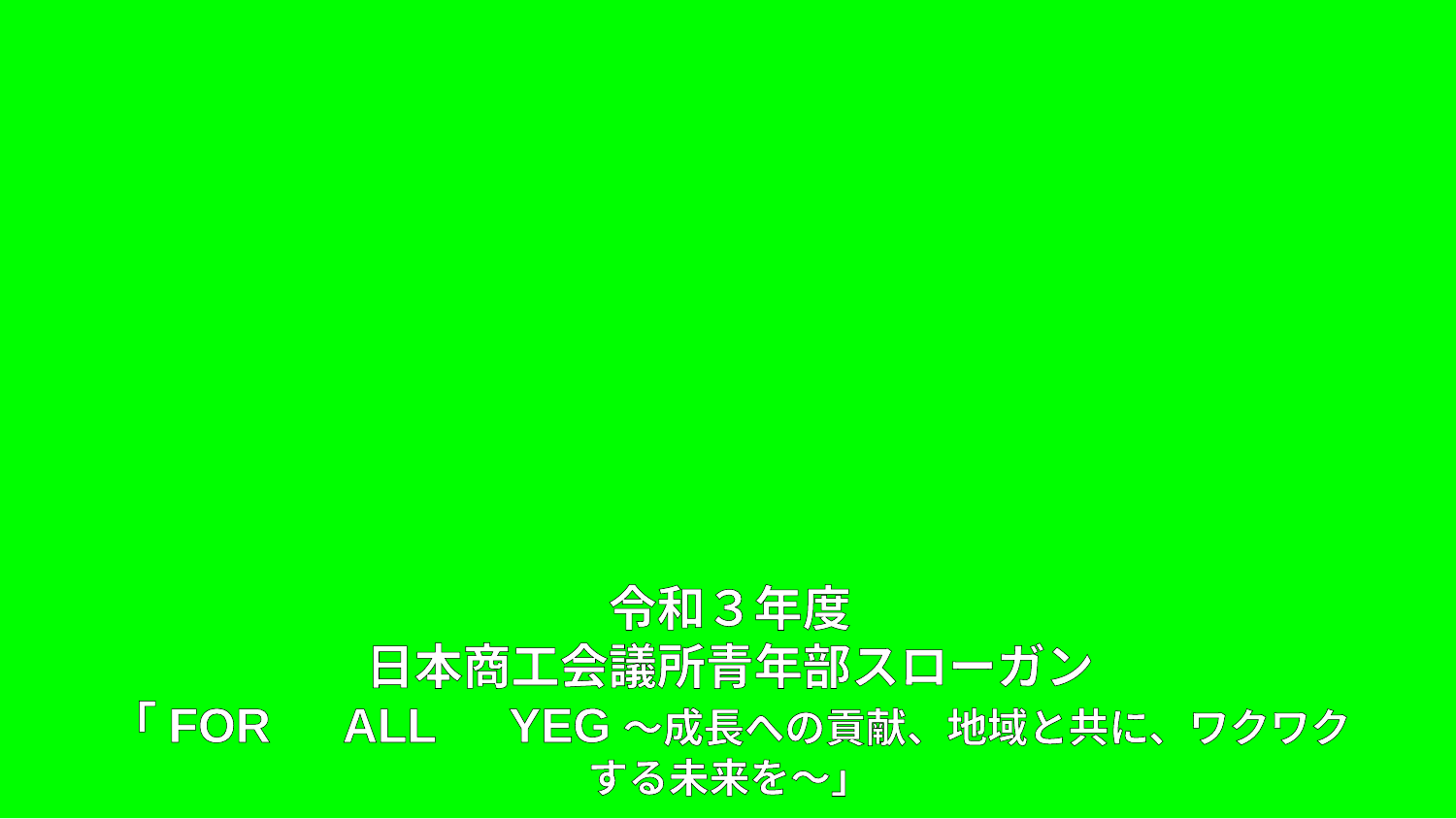

令和３年度
日本商工会議所青年部スローガン
「FOR　ALL　YEG～成長への貢献、地域と共に、ワクワクする未来を～」